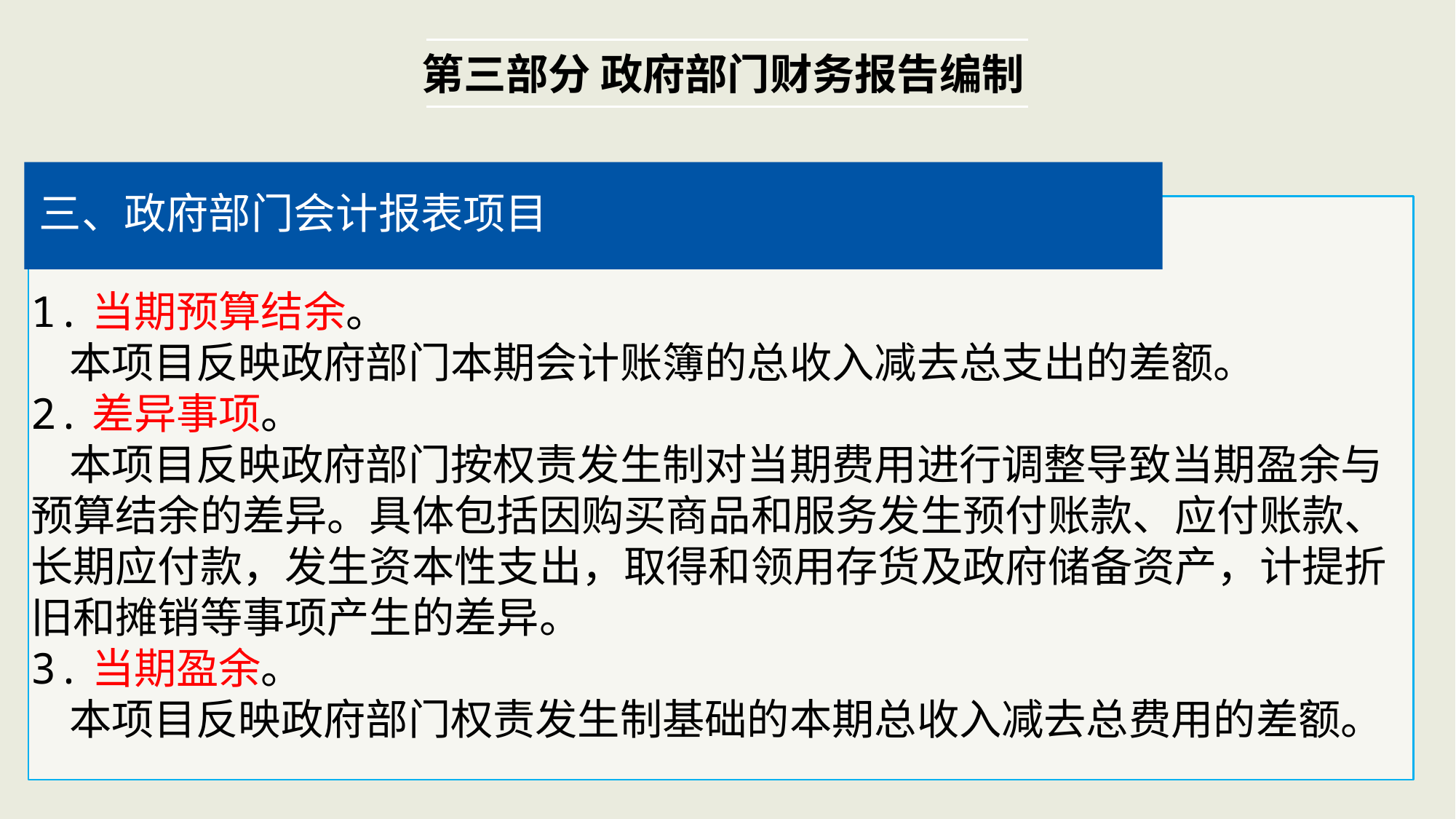

第三部分 政府部门财务报告编制

三、政府部门会计报表项目

1.当期预算结余。
   本项目反映政府部门本期会计账簿的总收入减去总支出的差额。
2.差异事项。
   本项目反映政府部门按权责发生制对当期费用进行调整导致当期盈余与预算结余的差异。具体包括因购买商品和服务发生预付账款、应付账款、长期应付款，发生资本性支出，取得和领用存货及政府储备资产，计提折旧和摊销等事项产生的差异。
3.当期盈余。
   本项目反映政府部门权责发生制基础的本期总收入减去总费用的差额。
63